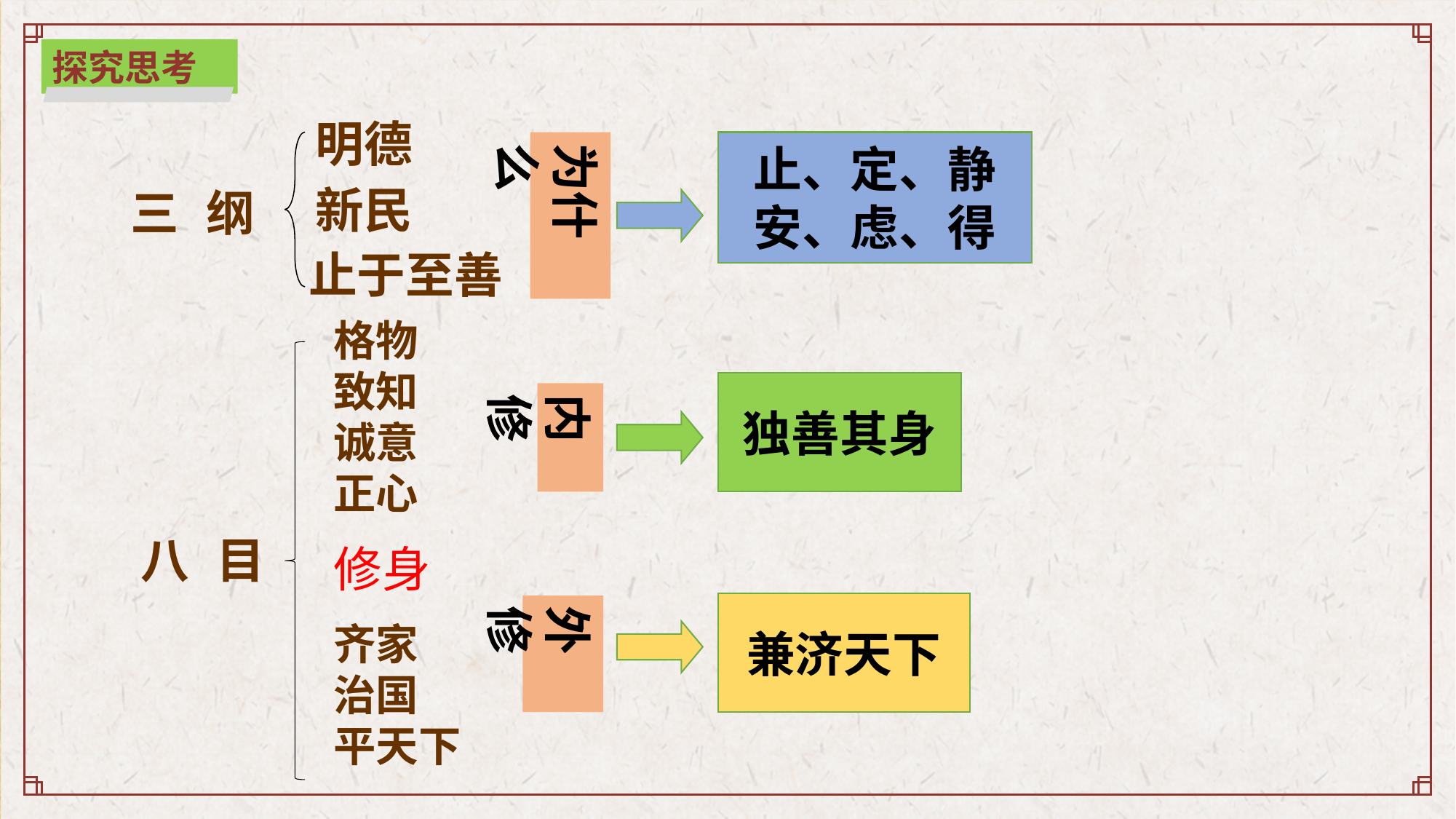

探究思考

明德

为什么
止、定、静
安、虑、得
新民
三  纲

止于至善
格物
致知
诚意
正心

修身

齐家
治国
平天下

独善其身
内修

八  目
兼济天下
外修